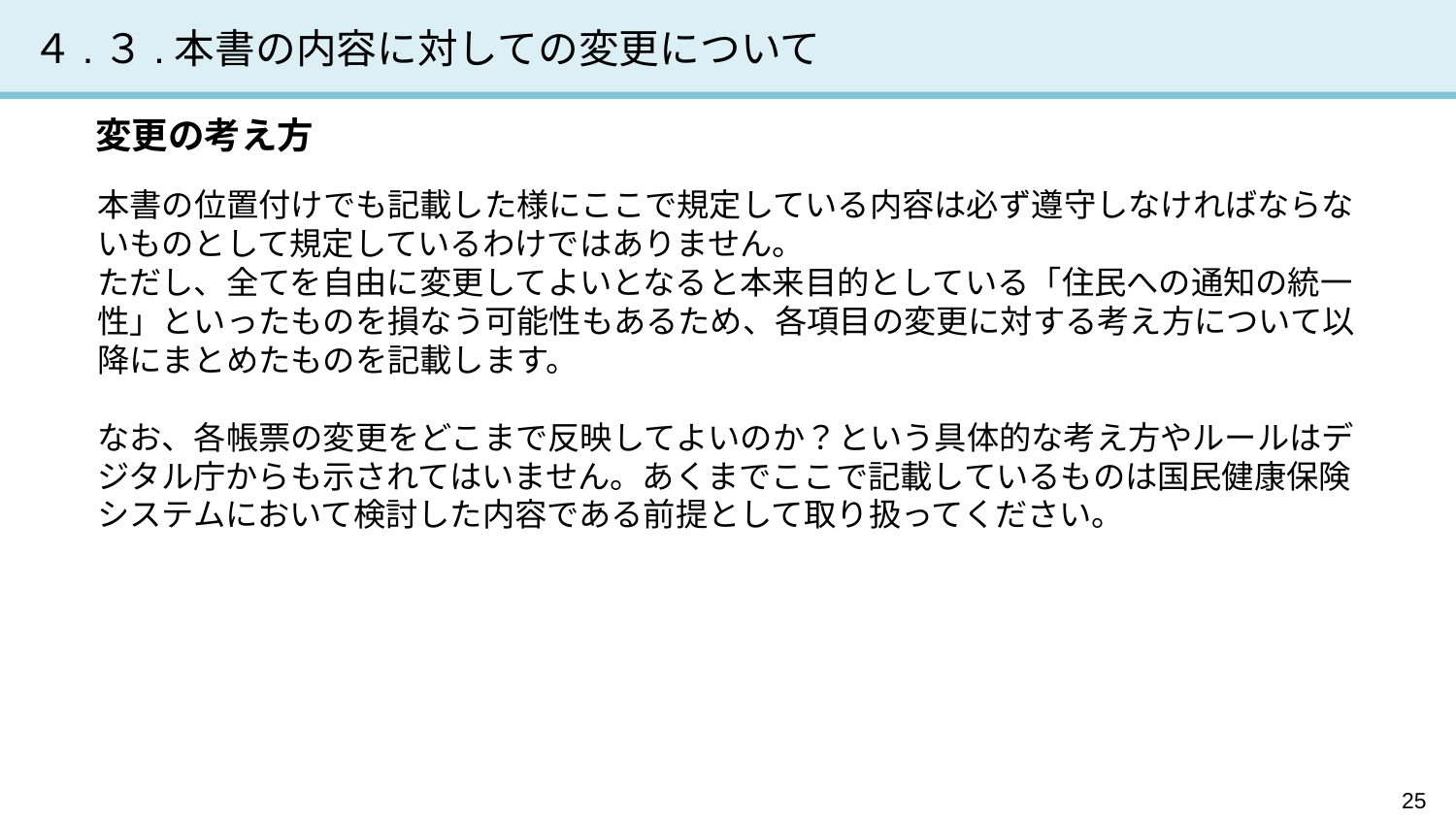

# ４.３.本書の内容に対しての変更について
変更の考え方
本書の位置付けでも記載した様にここで規定している内容は必ず遵守しなければならないものとして規定しているわけではありません。
ただし、全てを自由に変更してよいとなると本来目的としている「住民への通知の統一性」といったものを損なう可能性もあるため、各項目の変更に対する考え方について以降にまとめたものを記載します。

なお、各帳票の変更をどこまで反映してよいのか？という具体的な考え方やルールはデジタル庁からも示されてはいません。あくまでここで記載しているものは国民健康保険システムにおいて検討した内容である前提として取り扱ってください。